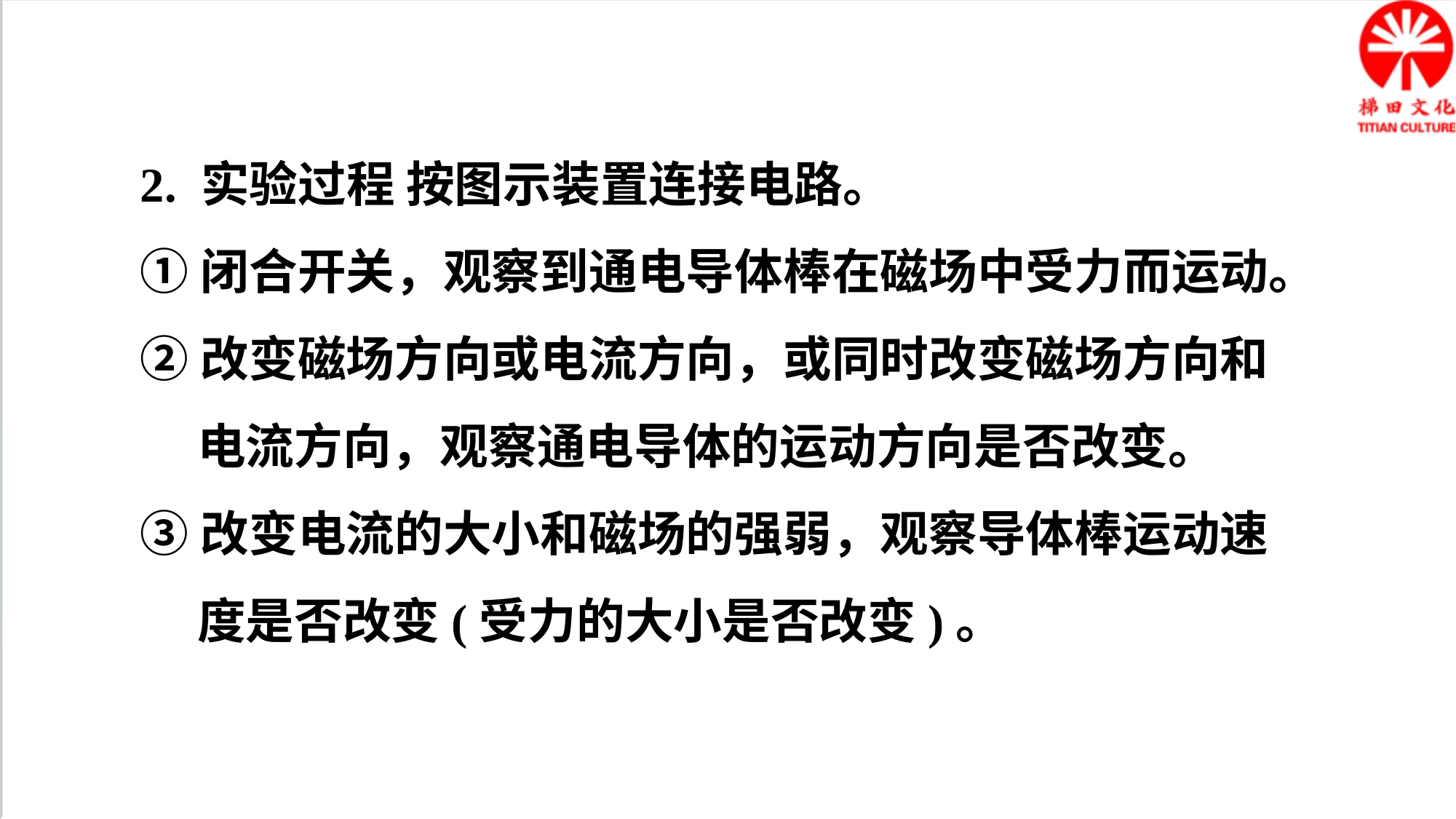

2. 实验过程 按图示装置连接电路。
①闭合开关，观察到通电导体棒在磁场中受力而运动。
②改变磁场方向或电流方向，或同时改变磁场方向和电流方向，观察通电导体的运动方向是否改变。
③改变电流的大小和磁场的强弱，观察导体棒运动速度是否改变(受力的大小是否改变)。